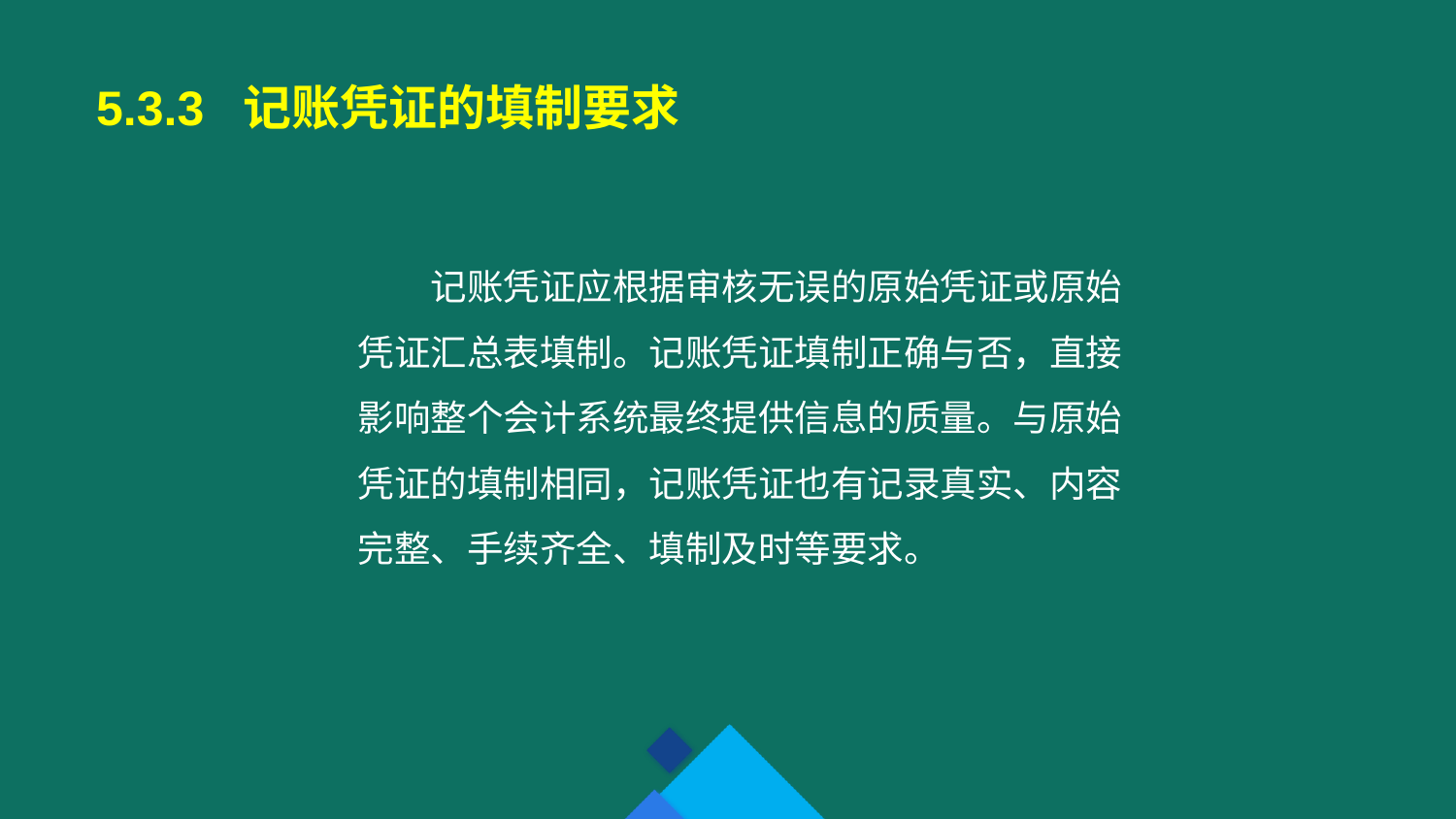

5.3.3  记账凭证的填制要求
记账凭证应根据审核无误的原始凭证或原始凭证汇总表填制。记账凭证填制正确与否，直接影响整个会计系统最终提供信息的质量。与原始凭证的填制相同，记账凭证也有记录真实、内容完整、手续齐全、填制及时等要求。